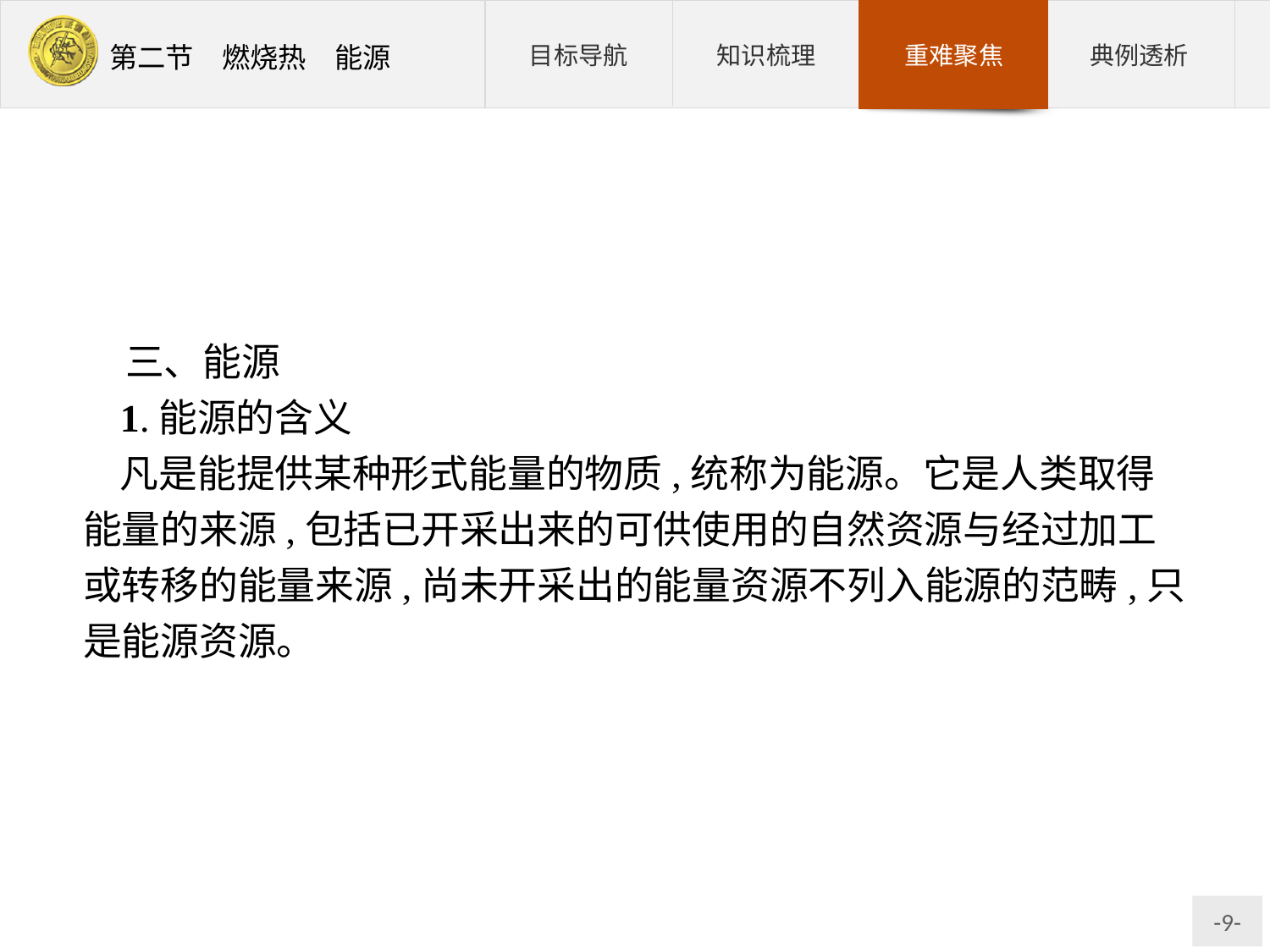

三、能源
1.能源的含义
凡是能提供某种形式能量的物质,统称为能源。它是人类取得能量的来源,包括已开采出来的可供使用的自然资源与经过加工或转移的能量来源,尚未开采出的能量资源不列入能源的范畴,只是能源资源。